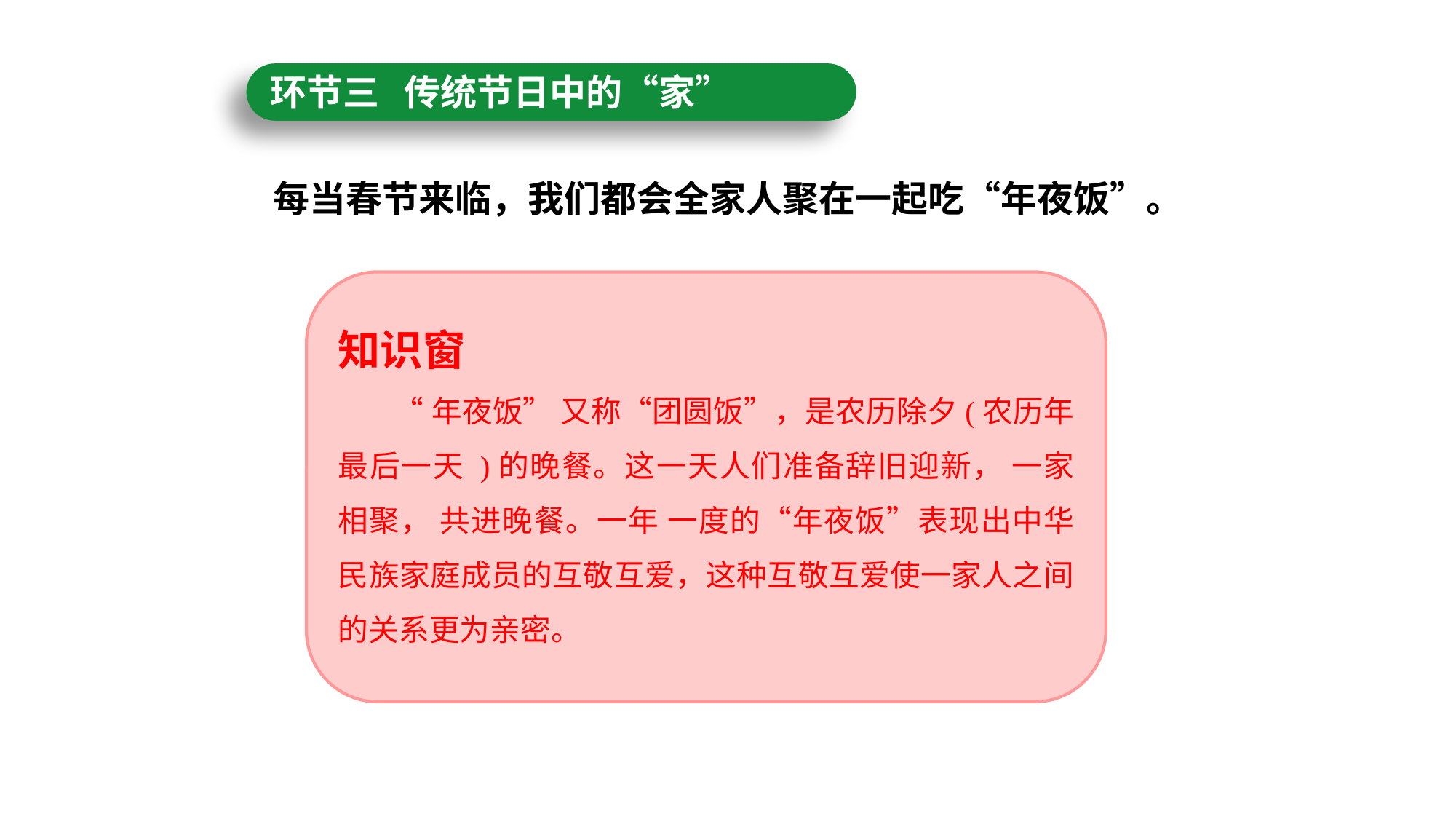

环节三   传统节日中的“家”

每当春节来临，我们都会全家人聚在一起吃“年夜饭”。
知识窗
        “年夜饭” 又称“团圆饭”，是农历除夕(农历年最后一天 )的晚餐。这一天人们准备辞旧迎新， 一家相聚， 共进晚餐。一年 一度的“年夜饭”表现出中华民族家庭成员的互敬互爱，这种互敬互爱使一家人之间的关系更为亲密。